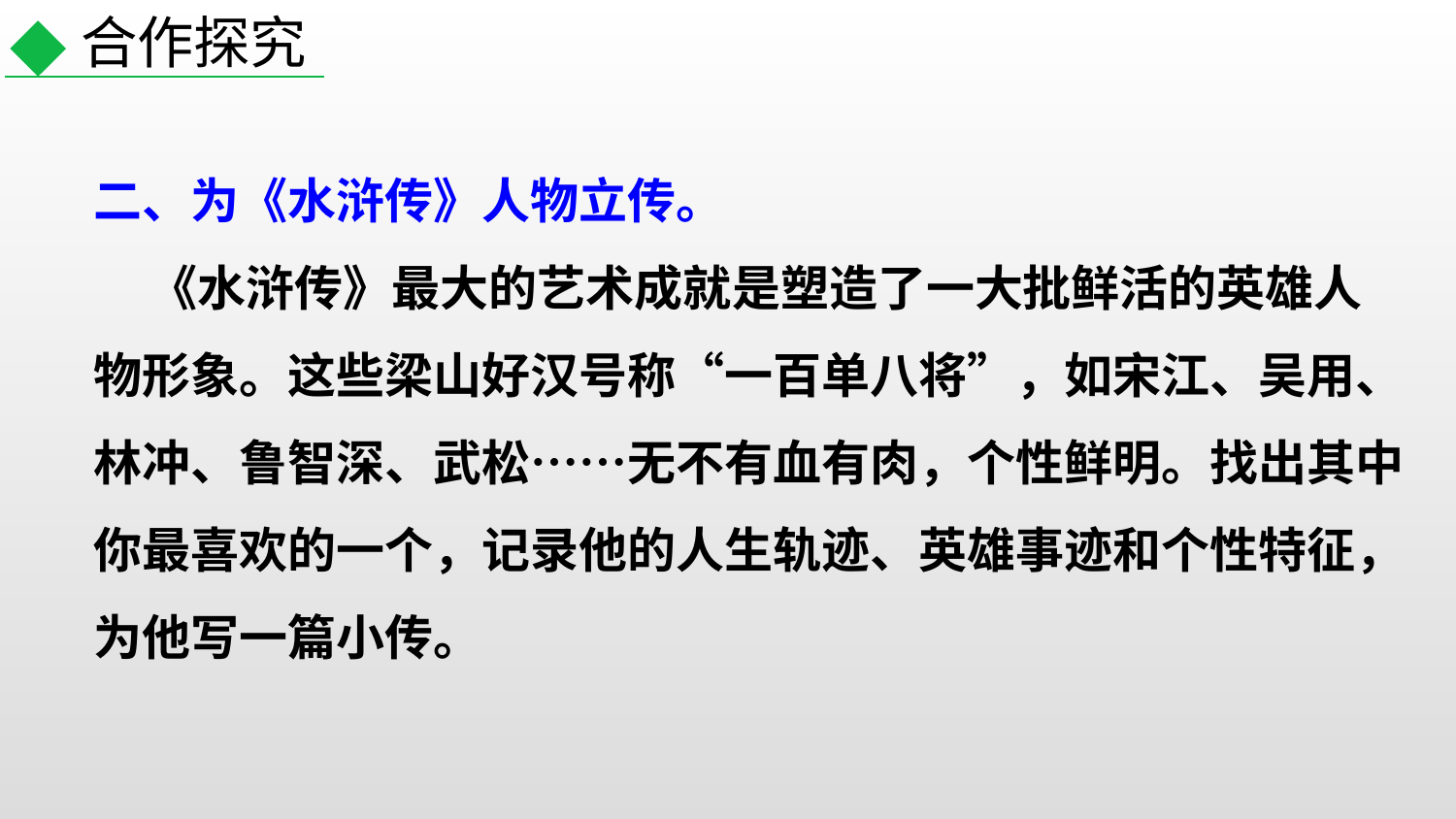

合作探究

二、为《水浒传》人物立传。
    《水浒传》最大的艺术成就是塑造了一大批鲜活的英雄人物形象。这些梁山好汉号称“一百单八将”，如宋江、吴用、林冲、鲁智深、武松……无不有血有肉，个性鲜明。找出其中你最喜欢的一个，记录他的人生轨迹、英雄事迹和个性特征，为他写一篇小传。